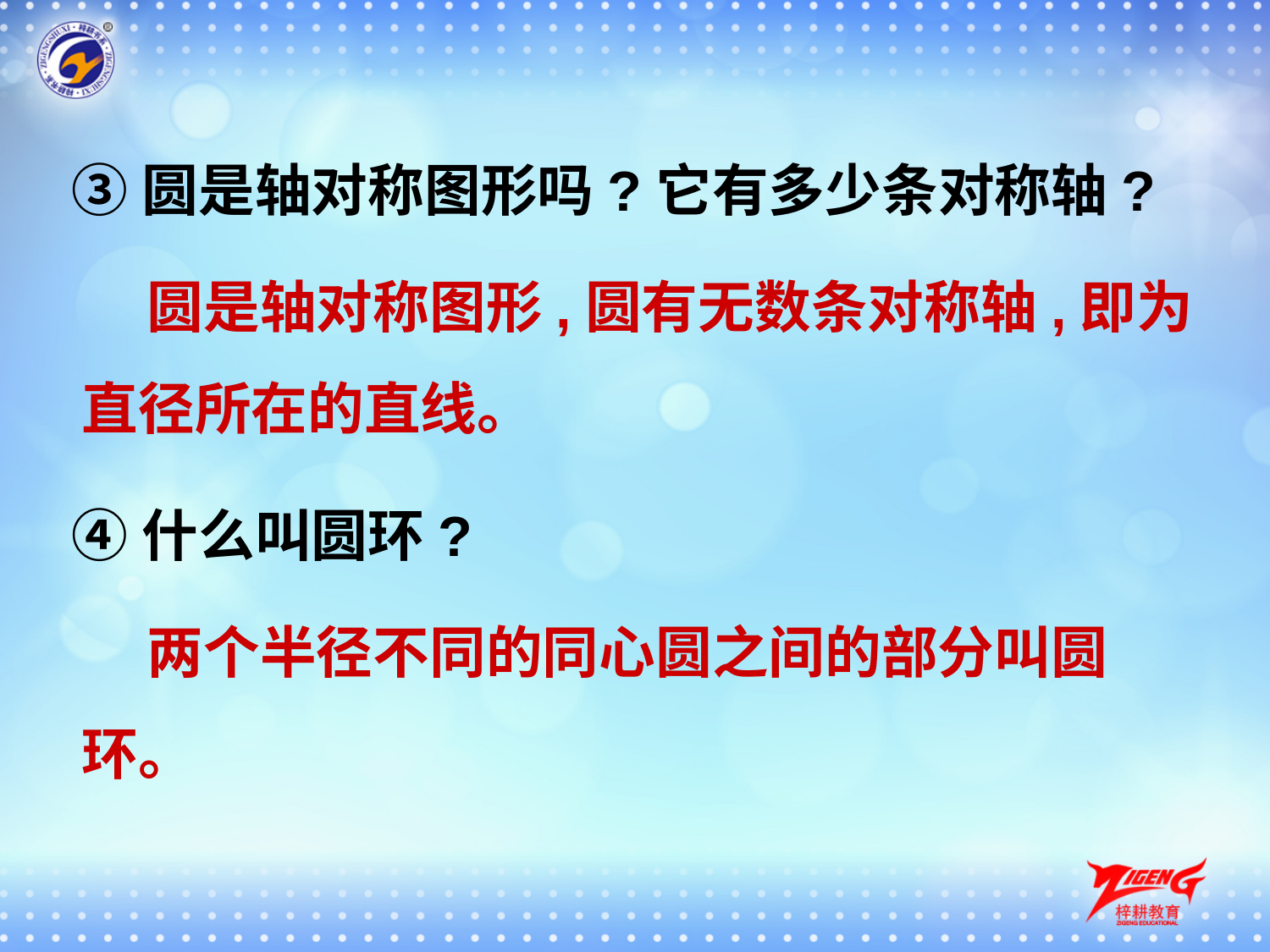

③圆是轴对称图形吗?它有多少条对称轴?
    圆是轴对称图形,圆有无数条对称轴,即为直径所在的直线。
④什么叫圆环?
    两个半径不同的同心圆之间的部分叫圆环。